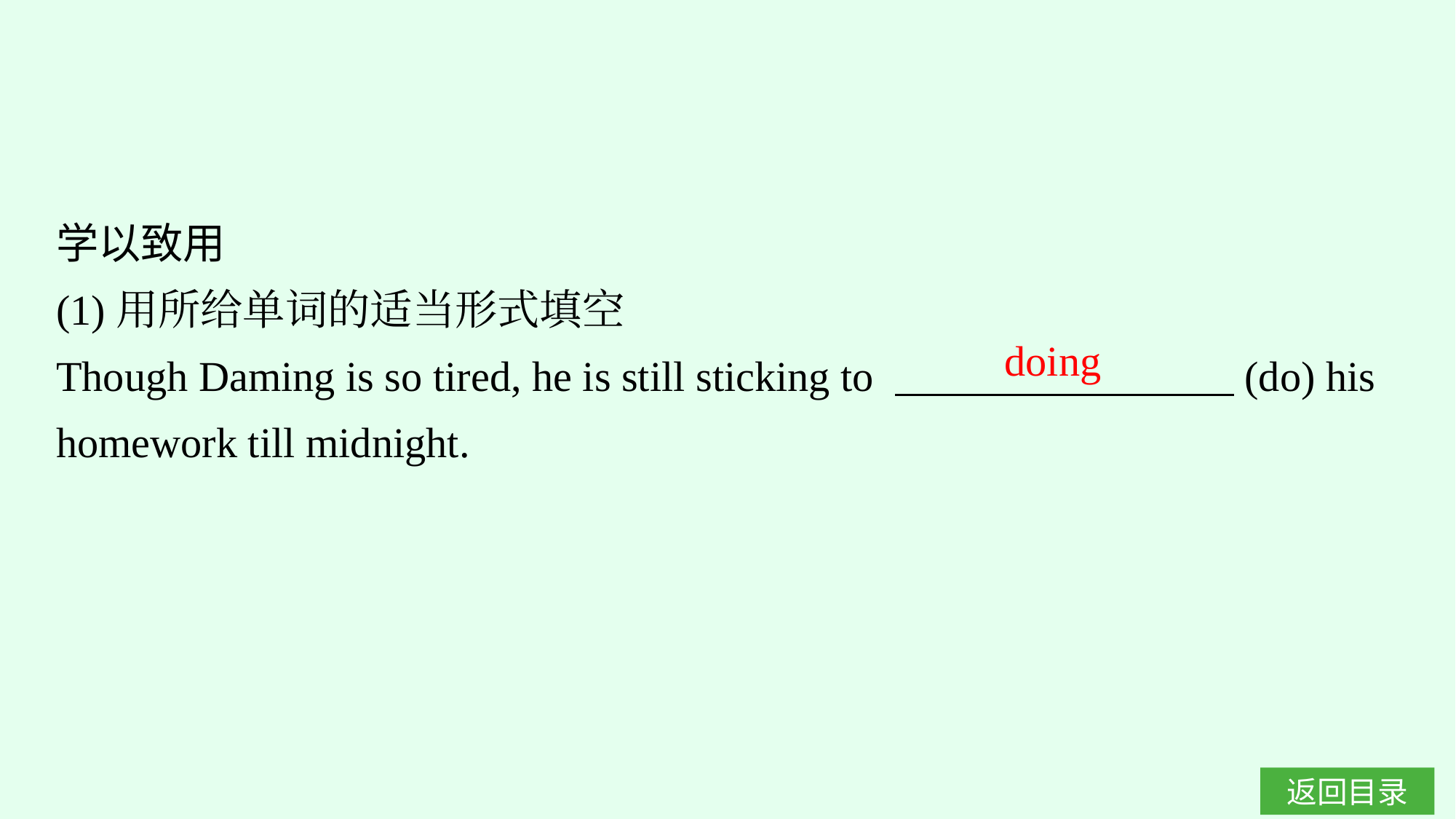

学以致用
(1)用所给单词的适当形式填空
Though Daming is so tired, he is still sticking to 　　　　　　　　(do) his homework till midnight.
doing